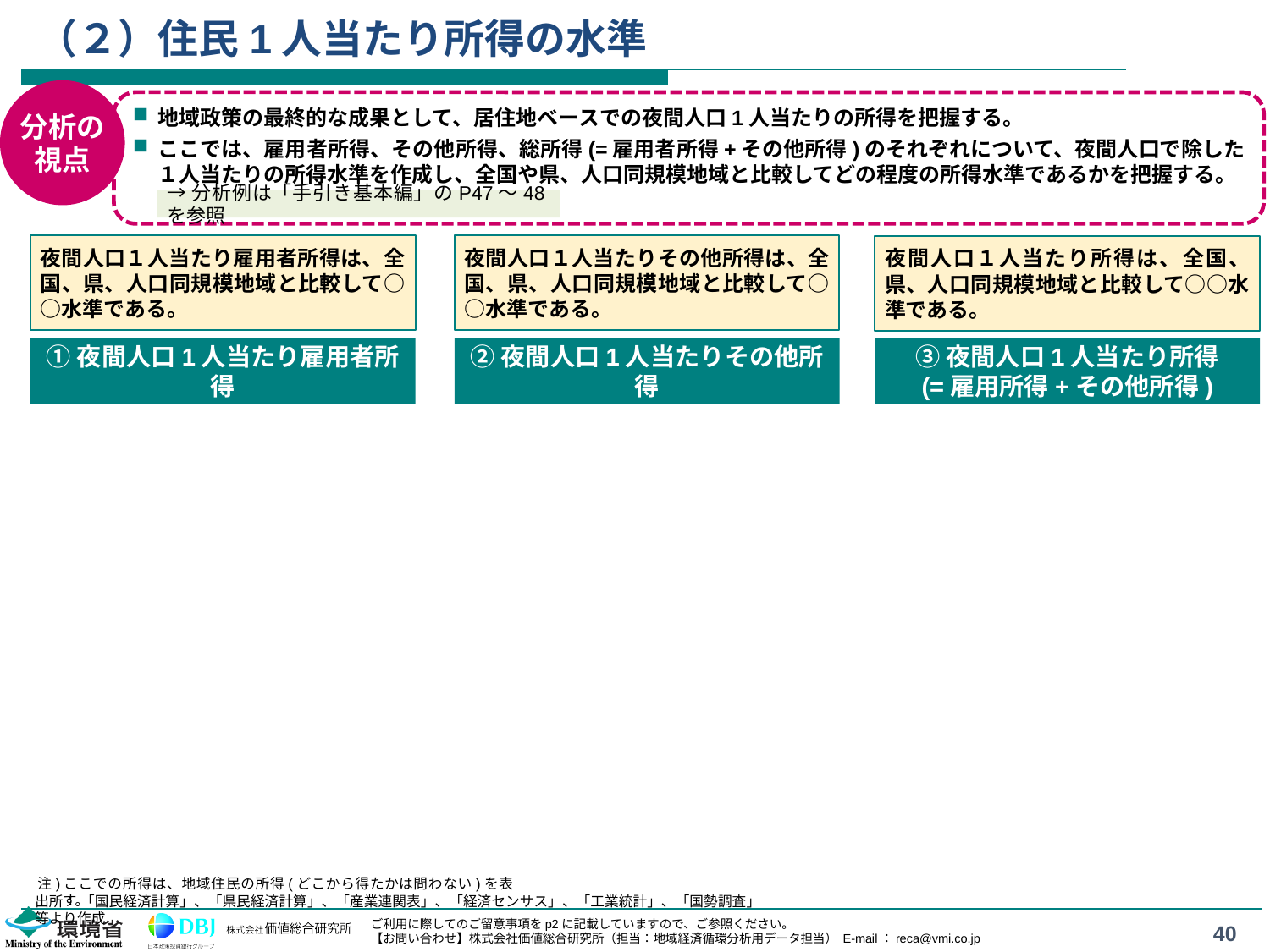

# （２）住民1人当たり所得の水準
分析の
視点
地域政策の最終的な成果として、居住地ベースでの夜間人口1人当たりの所得を把握する。
ここでは、雇用者所得、その他所得、総所得(=雇用者所得+その他所得)のそれぞれについて、夜間人口で除した１人当たりの所得水準を作成し、全国や県、人口同規模地域と比較してどの程度の所得水準であるかを把握する。
→分析例は「手引き基本編」のP47～48を参照
夜間人口１人当たり雇用者所得は、全国、県、人口同規模地域と比較して○○水準である。
夜間人口１人当たりその他所得は、全国、県、人口同規模地域と比較して○○水準である。
夜間人口１人当たり所得は、全国、県、人口同規模地域と比較して○○水準である。
①夜間人口1人当たり雇用者所得
②夜間人口1人当たりその他所得
③夜間人口1人当たり所得
(=雇用所得+その他所得)
注)	ここでの所得は、地域住民の所得(どこから得たかは問わない)を表す。
出所： 「国民経済計算」、「県民経済計算」、「産業連関表」、「経済センサス」、「工業統計」、「国勢調査」等より作成
40